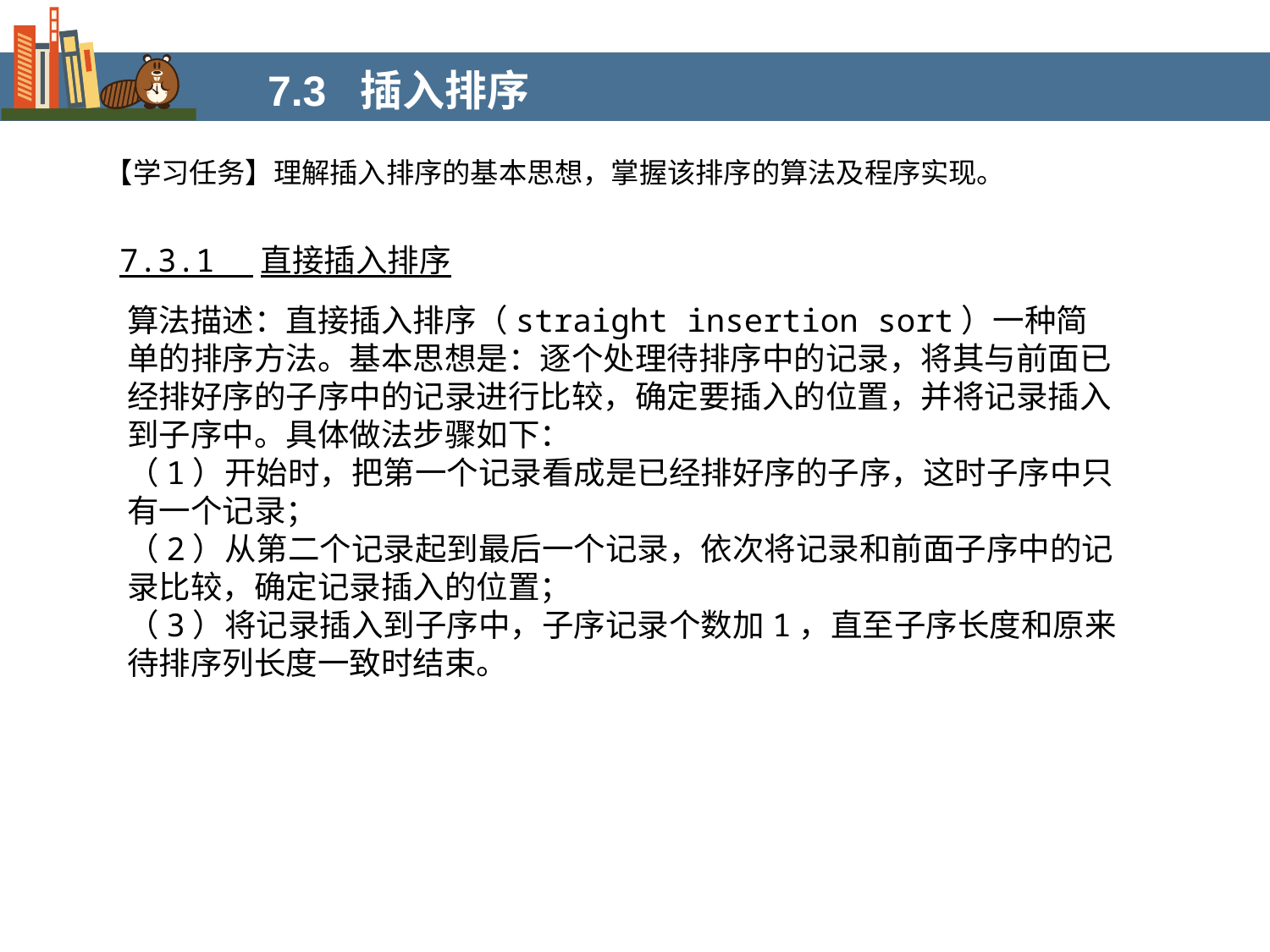

7.3  插入排序
【学习任务】理解插入排序的基本思想，掌握该排序的算法及程序实现。
7.3.1  直接插入排序
算法描述：直接插入排序（straight insertion sort）一种简单的排序方法。基本思想是：逐个处理待排序中的记录，将其与前面已经排好序的子序中的记录进行比较，确定要插入的位置，并将记录插入到子序中。具体做法步骤如下：
（1）开始时，把第一个记录看成是已经排好序的子序，这时子序中只有一个记录；
（2）从第二个记录起到最后一个记录，依次将记录和前面子序中的记录比较，确定记录插入的位置；
（3）将记录插入到子序中，子序记录个数加1，直至子序长度和原来待排序列长度一致时结束。